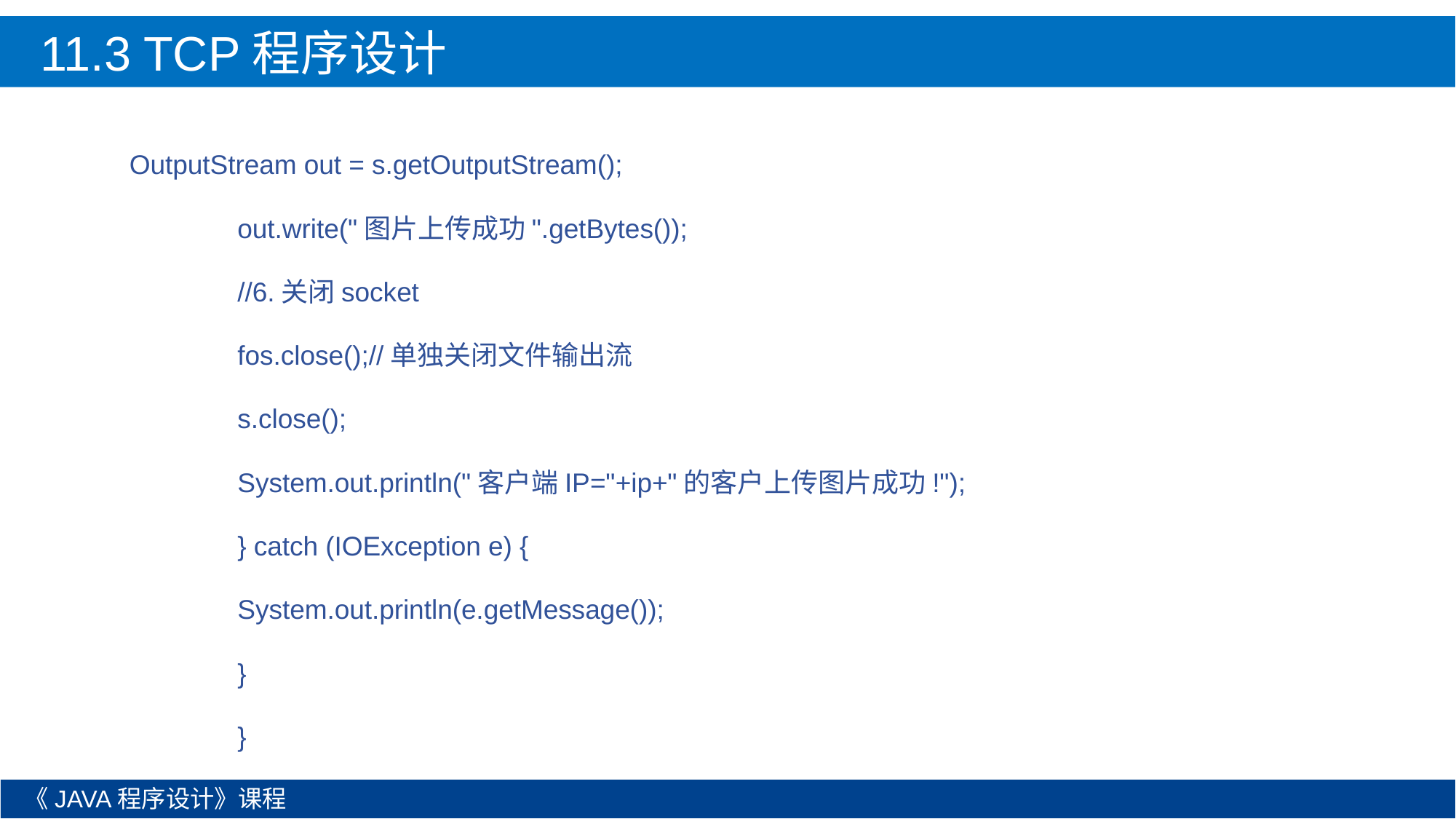

11.3 TCP程序设计
OutputStream out = s.getOutputStream();
				out.write("图片上传成功".getBytes());
				//6.关闭socket
				fos.close();//单独关闭文件输出流
				s.close();
				System.out.println("客户端IP="+ip+"的客户上传图片成功!");
			} catch (IOException e) {
				System.out.println(e.getMessage());
			}
		}
《JAVA程序设计》课程